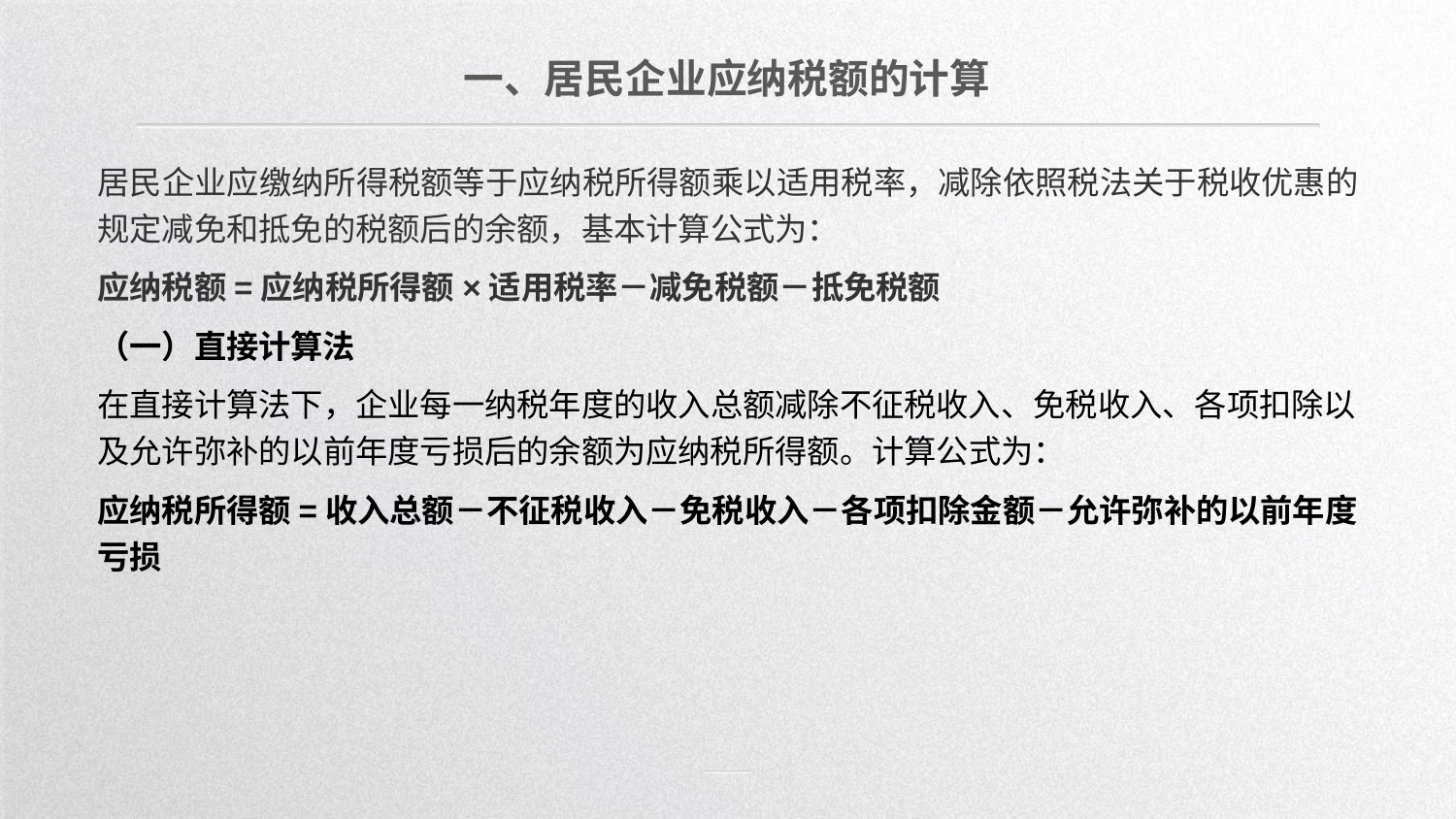

一、居民企业应纳税额的计算
居民企业应缴纳所得税额等于应纳税所得额乘以适用税率，减除依照税法关于税收优惠的规定减免和抵免的税额后的余额，基本计算公式为：
应纳税额=应纳税所得额×适用税率－减免税额－抵免税额
（一）直接计算法
在直接计算法下，企业每一纳税年度的收入总额减除不征税收入、免税收入、各项扣除以及允许弥补的以前年度亏损后的余额为应纳税所得额。计算公式为：
应纳税所得额=收入总额－不征税收入－免税收入－各项扣除金额－允许弥补的以前年度亏损